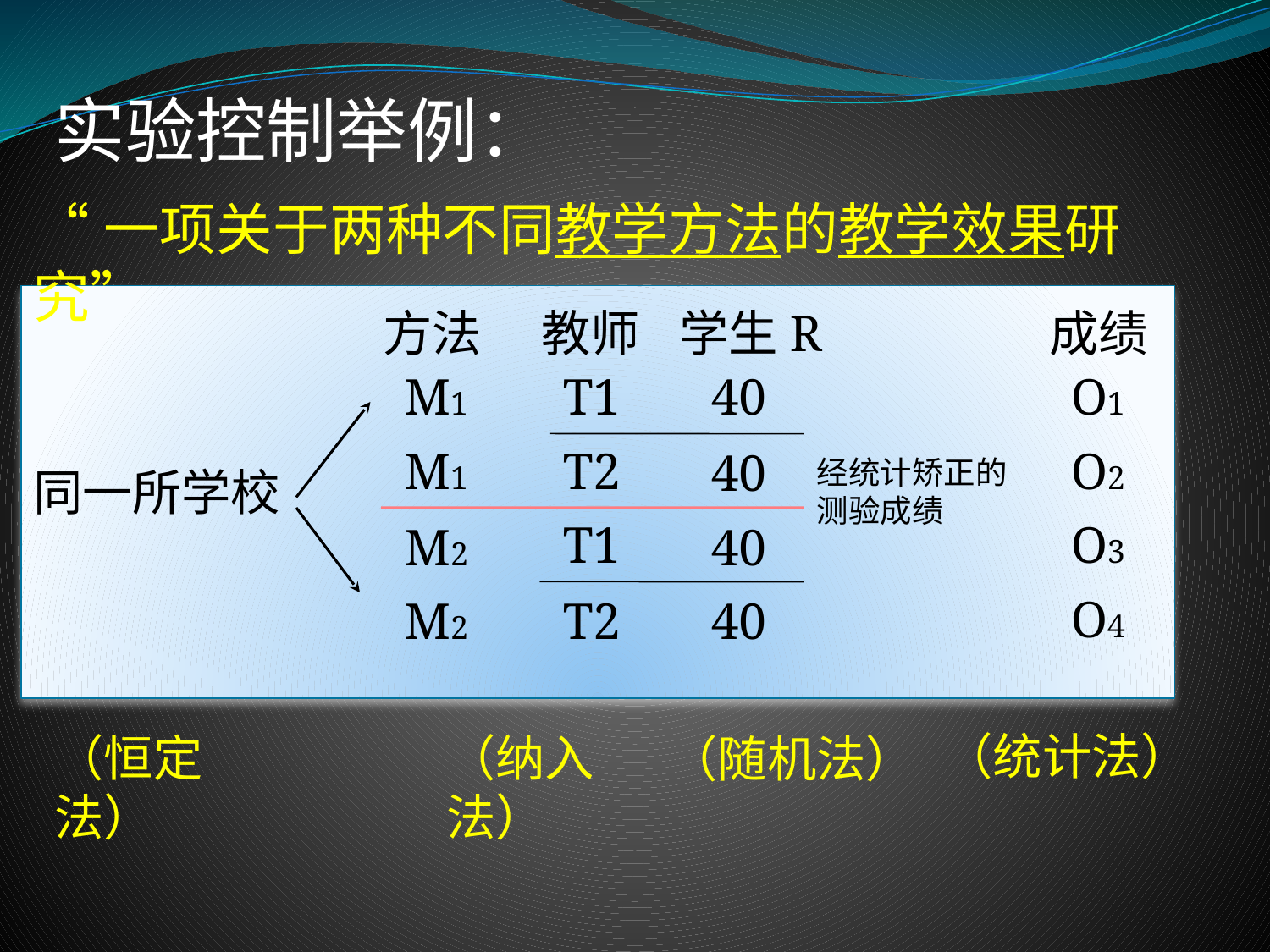

实验控制举例：
“一项关于两种不同教学方法的教学效果研究”

方法
教师
学生R
成绩
M1
T1
40
O1

M1
T2

O2
40
经统计矫正的测验成绩
同一所学校

T1
O3
M2
40

O4
M2
T2
40
（统计法）
（恒定法）
（纳入法）
（随机法）